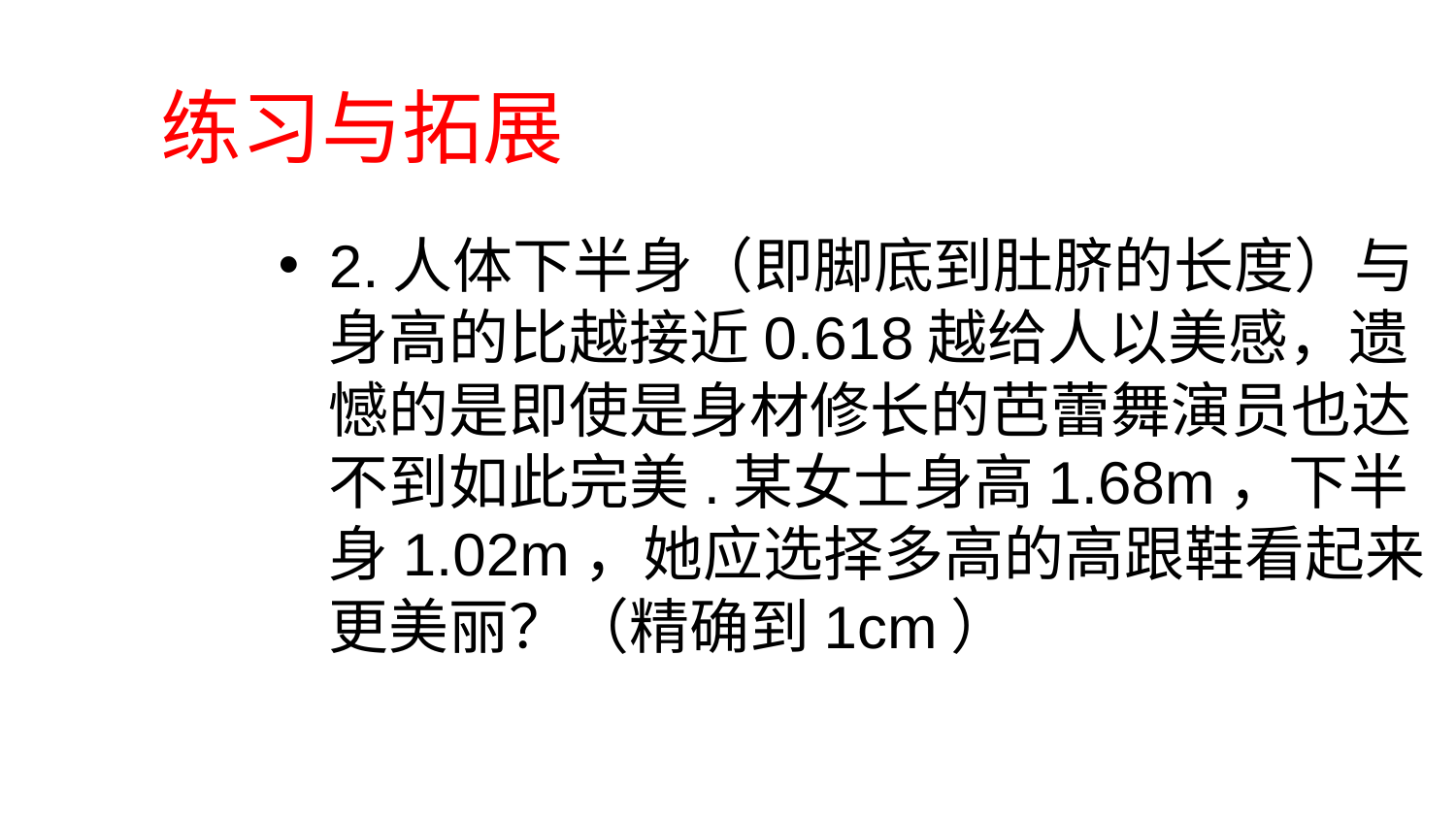

练习与拓展
2.人体下半身（即脚底到肚脐的长度）与身高的比越接近0.618越给人以美感，遗憾的是即使是身材修长的芭蕾舞演员也达不到如此完美.某女士身高1.68m，下半身1.02m，她应选择多高的高跟鞋看起来更美丽？（精确到1cm）